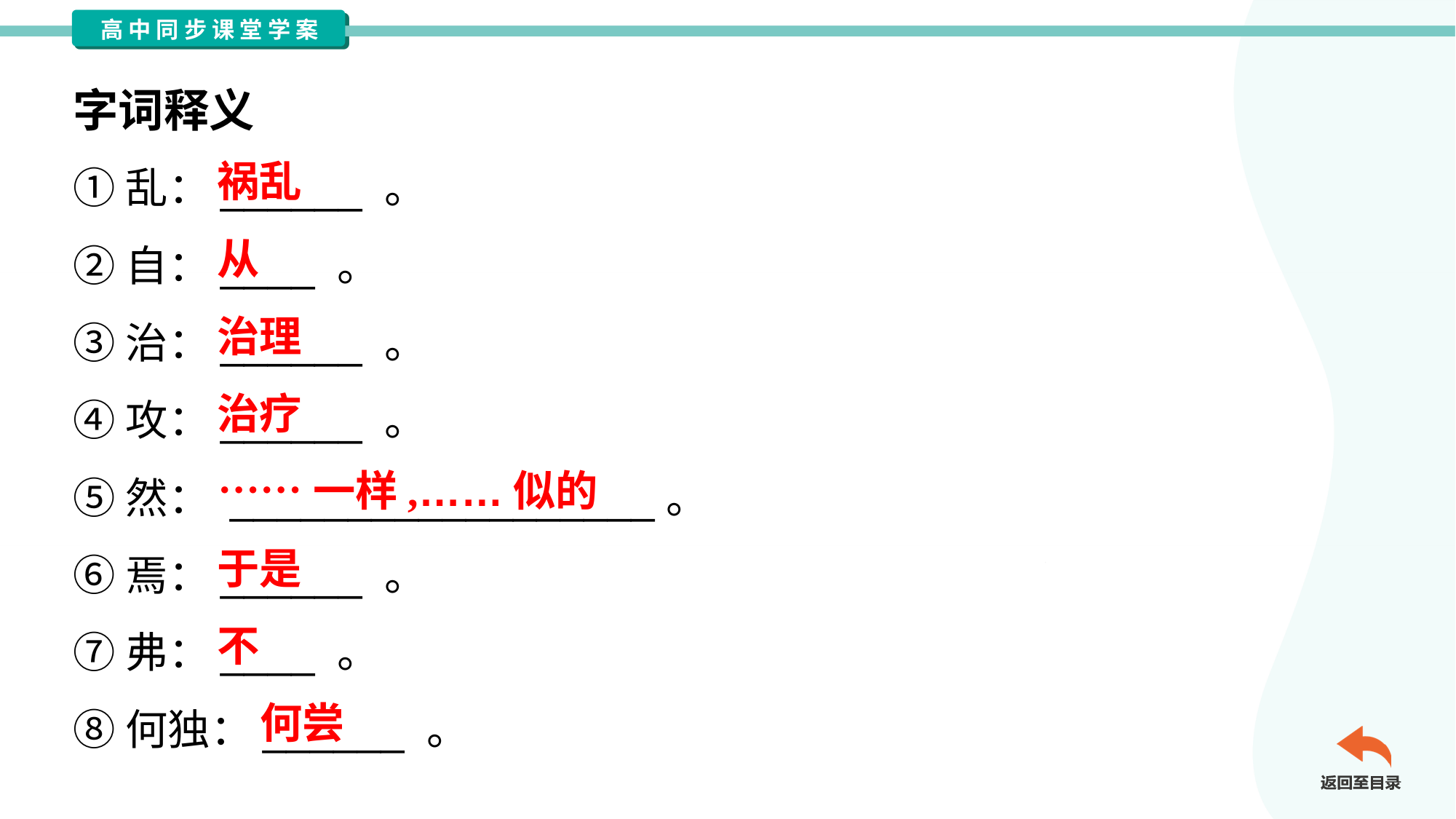

字词释义
祸乱
①乱：______ 。
②自：____ 。
③治：______ 。
④攻：______ 。
⑤然： __________________。
⑥焉：______ 。
⑦弗：____ 。
⑧何独：______ 。

从
治理
治疗
……一样,……似的
于是
不
何尝